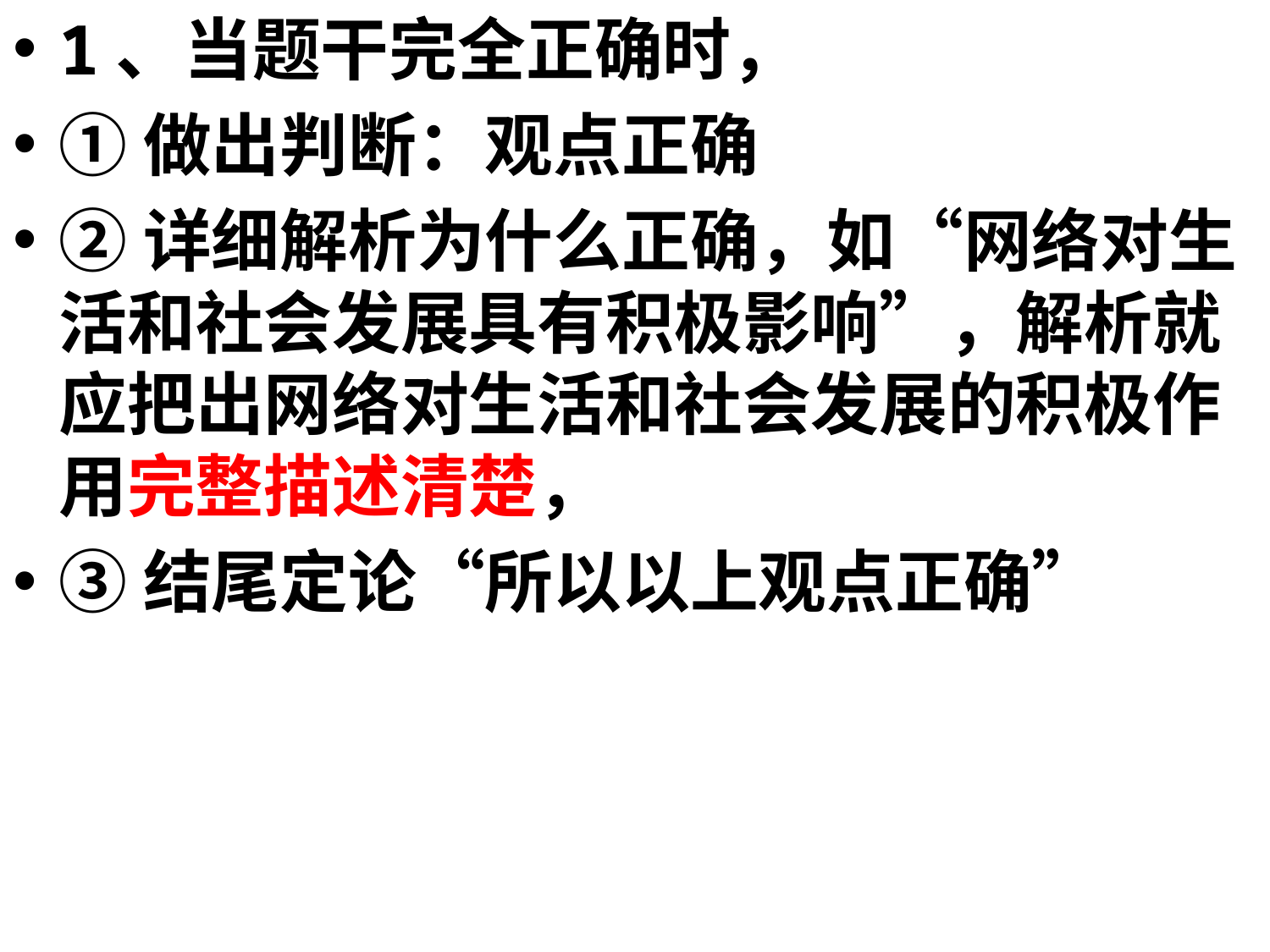

1、当题干完全正确时，
①做出判断：观点正确
②详细解析为什么正确，如“网络对生活和社会发展具有积极影响”，解析就应把出网络对生活和社会发展的积极作用完整描述清楚，
③结尾定论“所以以上观点正确”